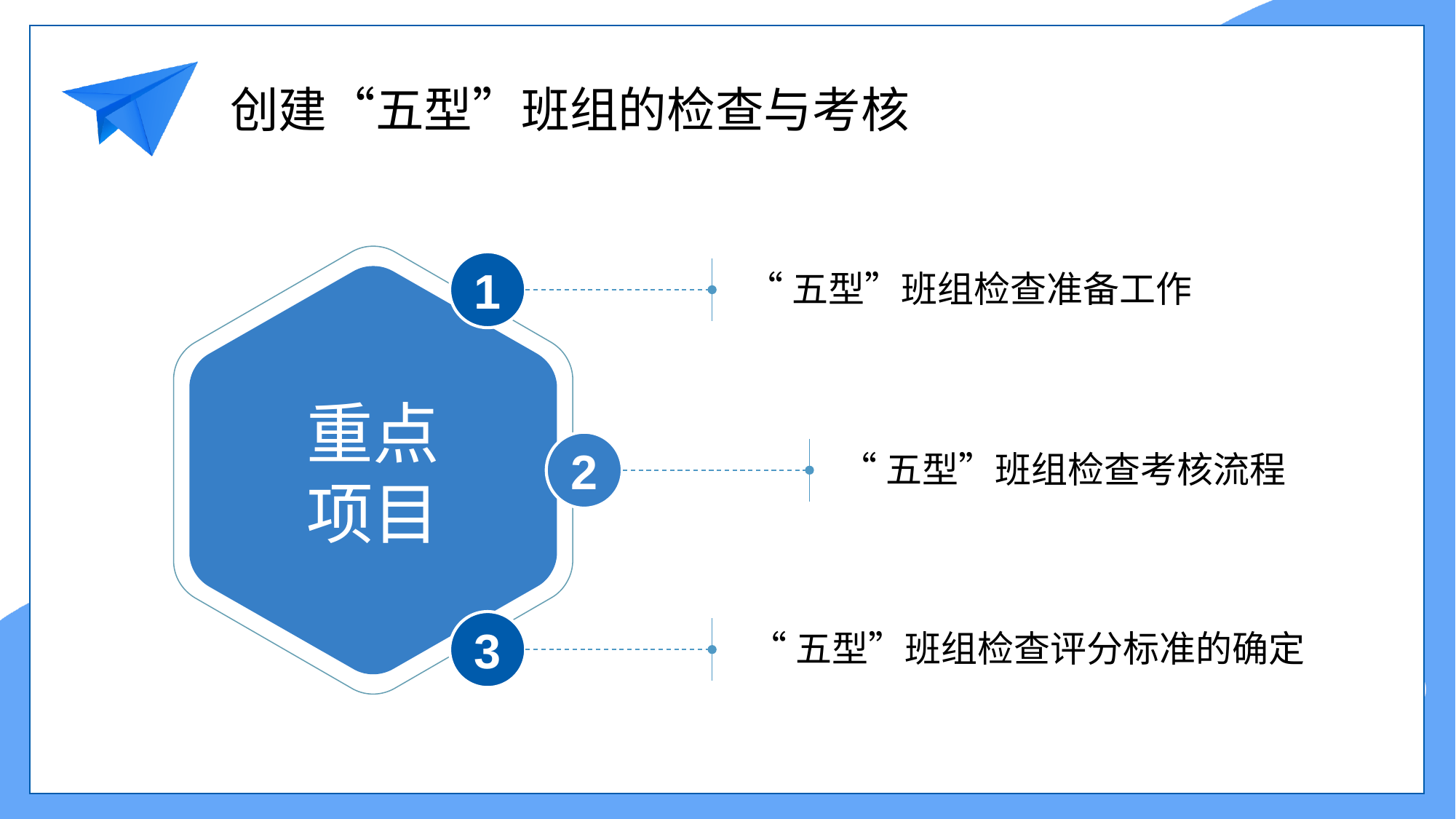

1
“五型”班组检查准备工作

重点项目
2
“五型”班组检查考核流程
3
“五型”班组检查评分标准的确定